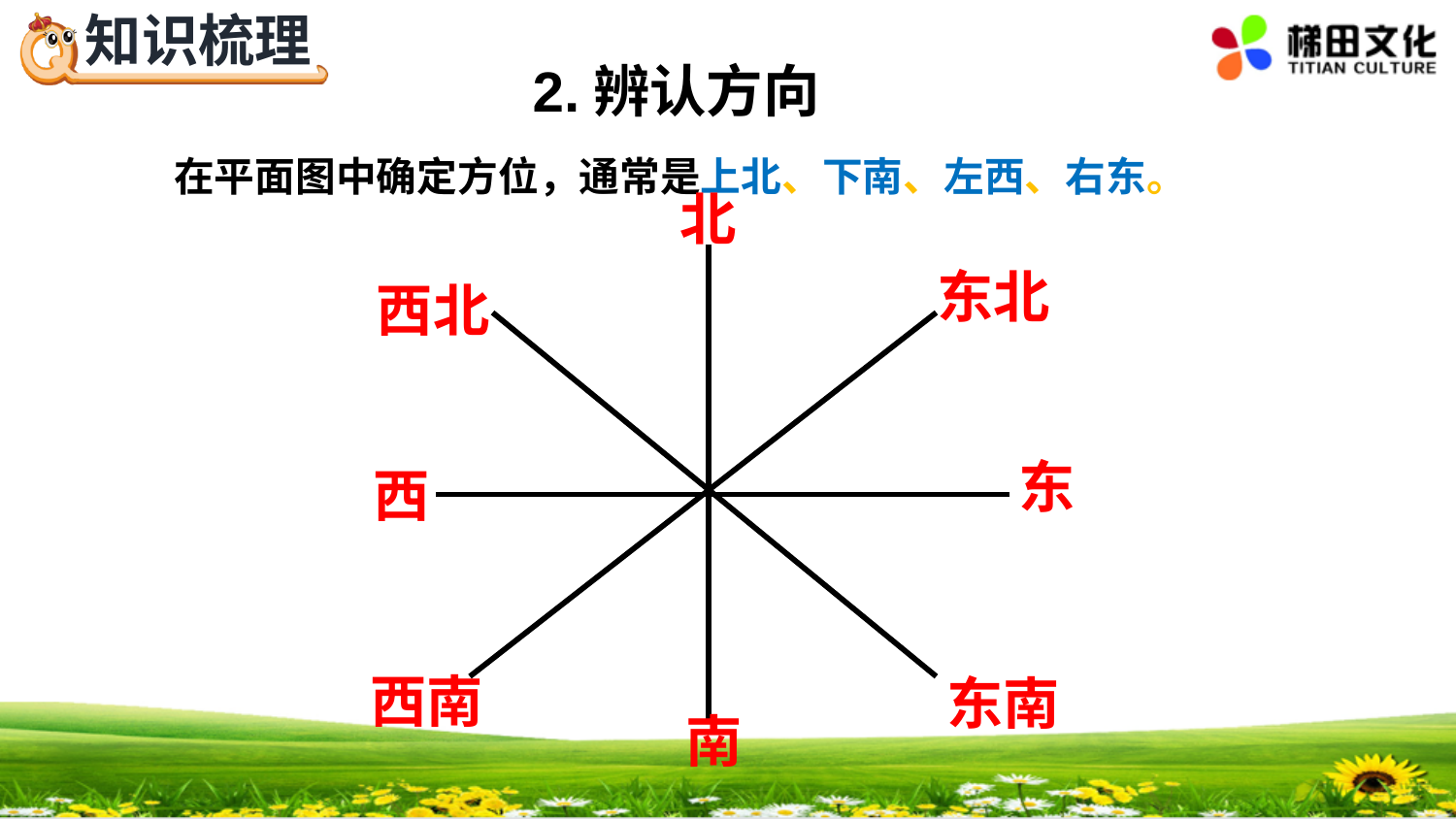

2.辨认方向
在平面图中确定方位，通常是上北、下南、左西、右东。
北
南
东北
西南
西北
东南
东
西